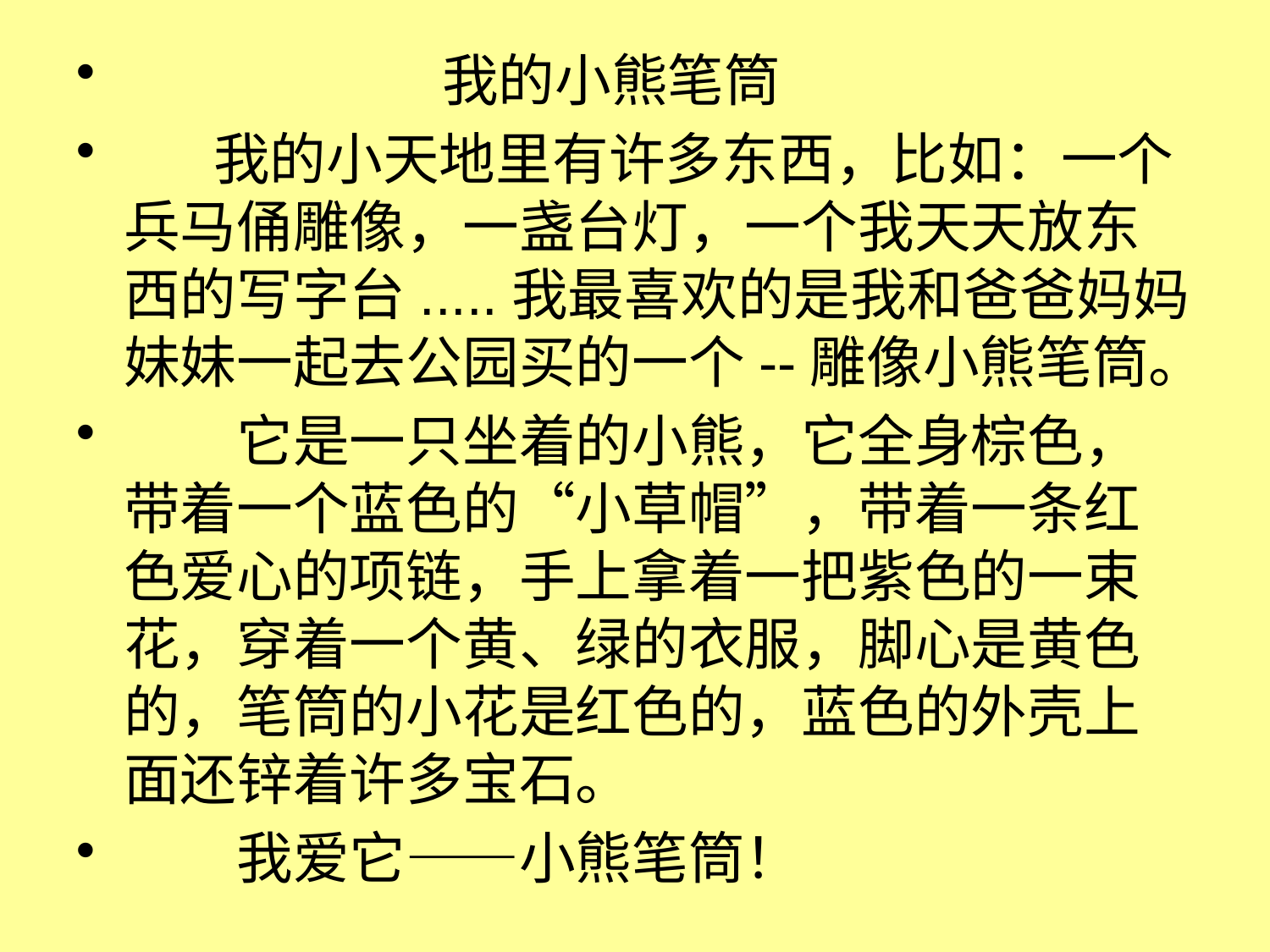

我的小熊笔筒
      我的小天地里有许多东西，比如：一个兵马俑雕像，一盏台灯，一个我天天放东西的写字台.....我最喜欢的是我和爸爸妈妈妹妹一起去公园买的一个--雕像小熊笔筒。
　　它是一只坐着的小熊，它全身棕色，带着一个蓝色的“小草帽”，带着一条红色爱心的项链，手上拿着一把紫色的一束花，穿着一个黄、绿的衣服，脚心是黄色的，笔筒的小花是红色的，蓝色的外壳上面还锌着许多宝石。
　　我爱它——小熊笔筒！